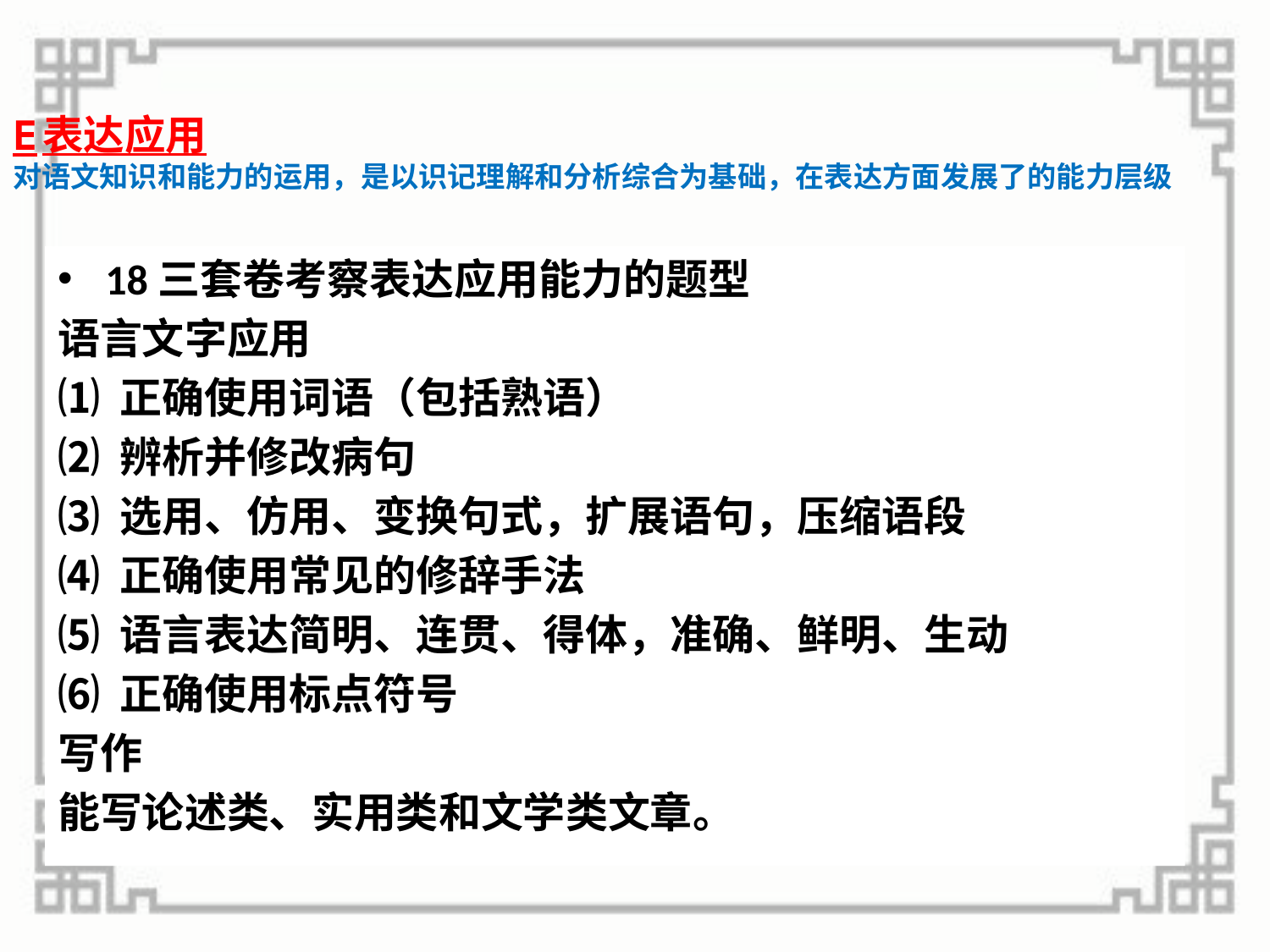

# E表达应用 对语文知识和能力的运用，是以识记理解和分析综合为基础，在表达方面发展了的能力层级
18三套卷考察表达应用能力的题型
语言文字应用
⑴ 正确使用词语（包括熟语）
⑵ 辨析并修改病句
⑶ 选用、仿用、变换句式，扩展语句，压缩语段
⑷ 正确使用常见的修辞手法
⑸ 语言表达简明、连贯、得体，准确、鲜明、生动
⑹ 正确使用标点符号
写作
能写论述类、实用类和文学类文章。